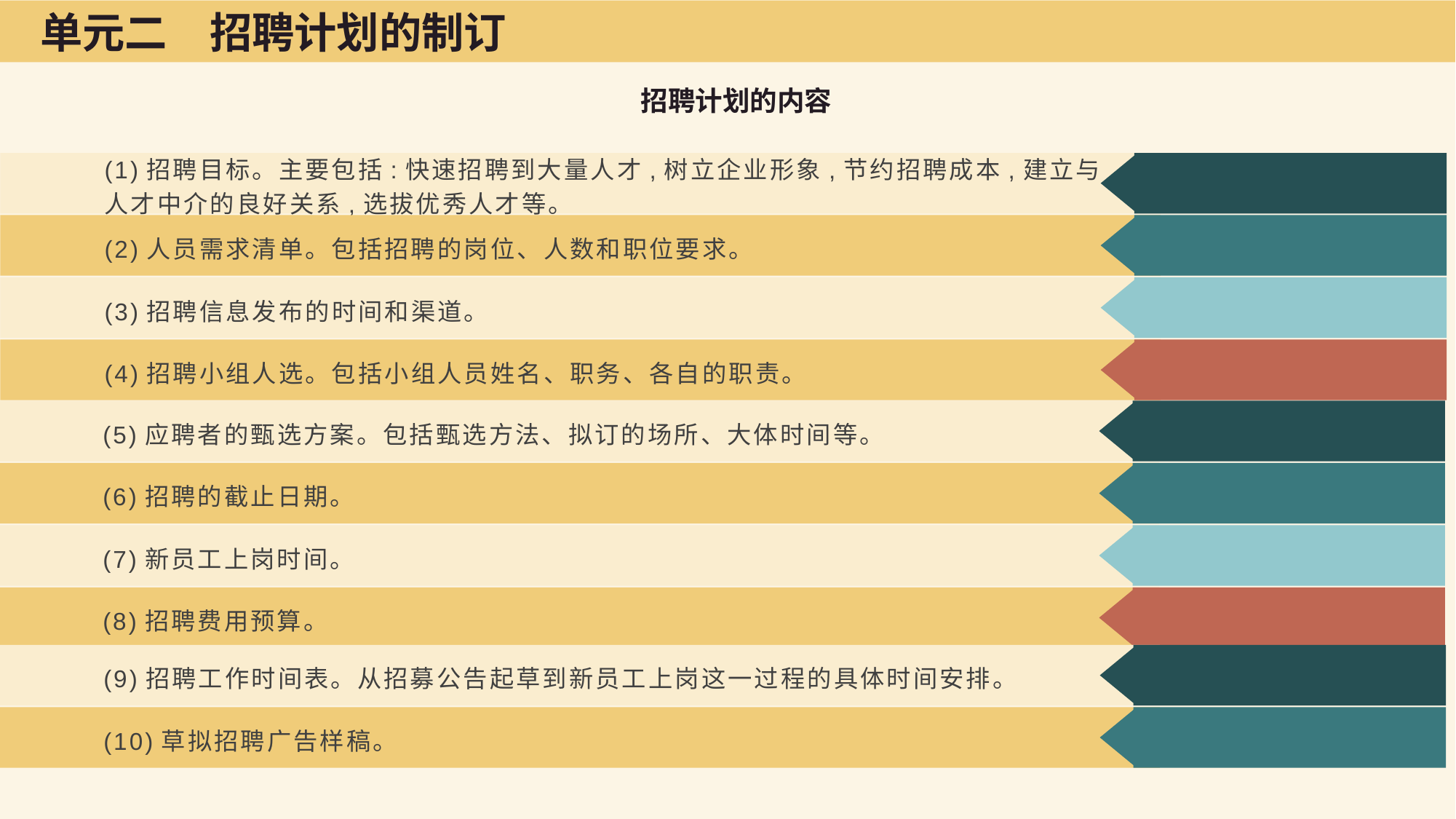

单元二　招聘计划的制订
招聘计划的内容

(1)招聘目标。主要包括:快速招聘到大量人才,树立企业形象,节约招聘成本,建立与人才中介的良好关系,选拔优秀人才等。

(2)人员需求清单。包括招聘的岗位、人数和职位要求。

(3)招聘信息发布的时间和渠道。

(4)招聘小组人选。包括小组人员姓名、职务、各自的职责。

(5)应聘者的甄选方案。包括甄选方法、拟订的场所、大体时间等。

(6)招聘的截止日期。

(7)新员工上岗时间。

(8)招聘费用预算。

(9)招聘工作时间表。从招募公告起草到新员工上岗这一过程的具体时间安排。

(10)草拟招聘广告样稿。